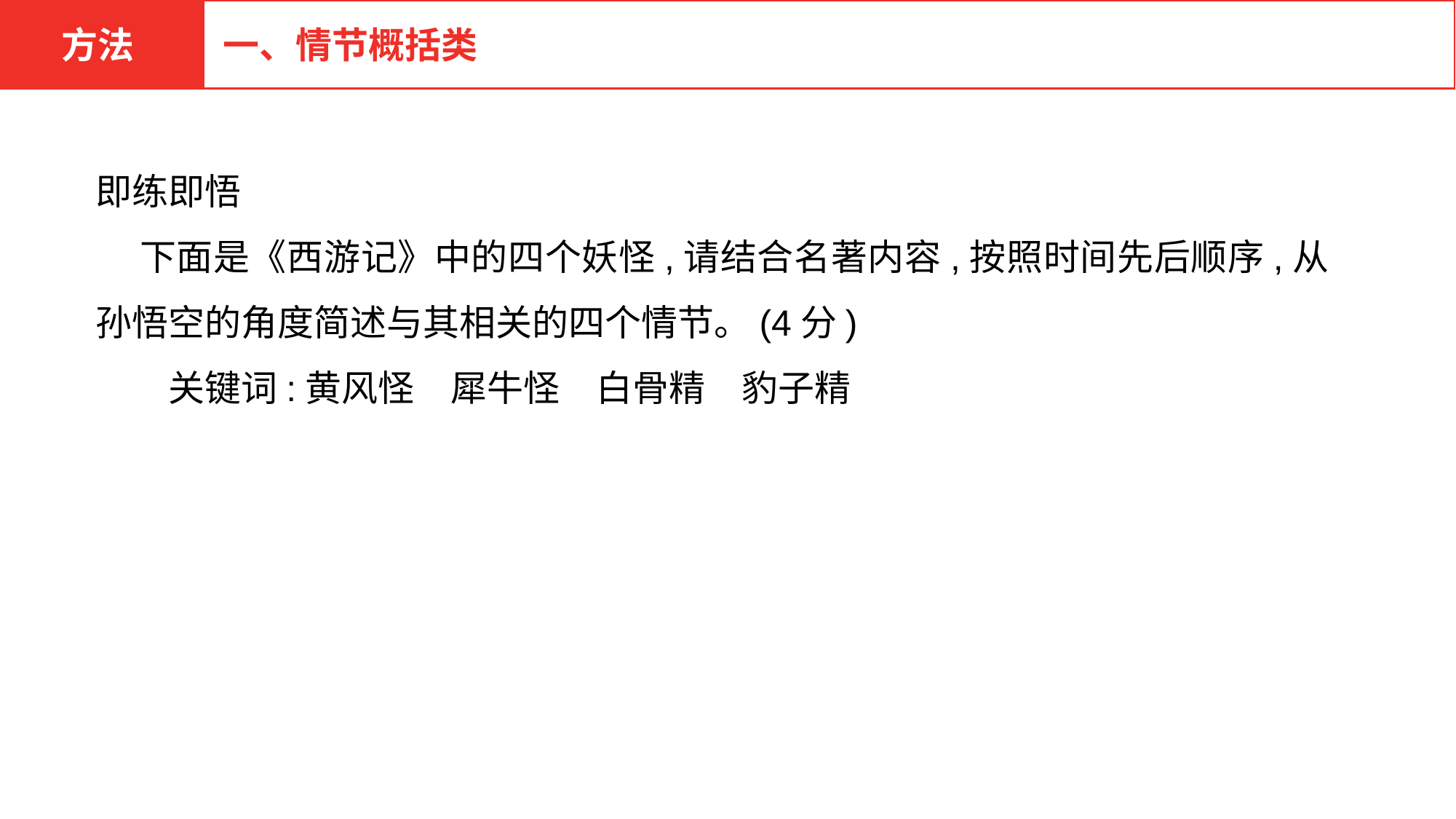

方法
一、情节概括类
即练即悟
    下面是《西游记》中的四个妖怪,请结合名著内容,按照时间先后顺序,从孙悟空的角度简述与其相关的四个情节。(4分)
　　关键词:黄风怪　犀牛怪　白骨精　豹子精